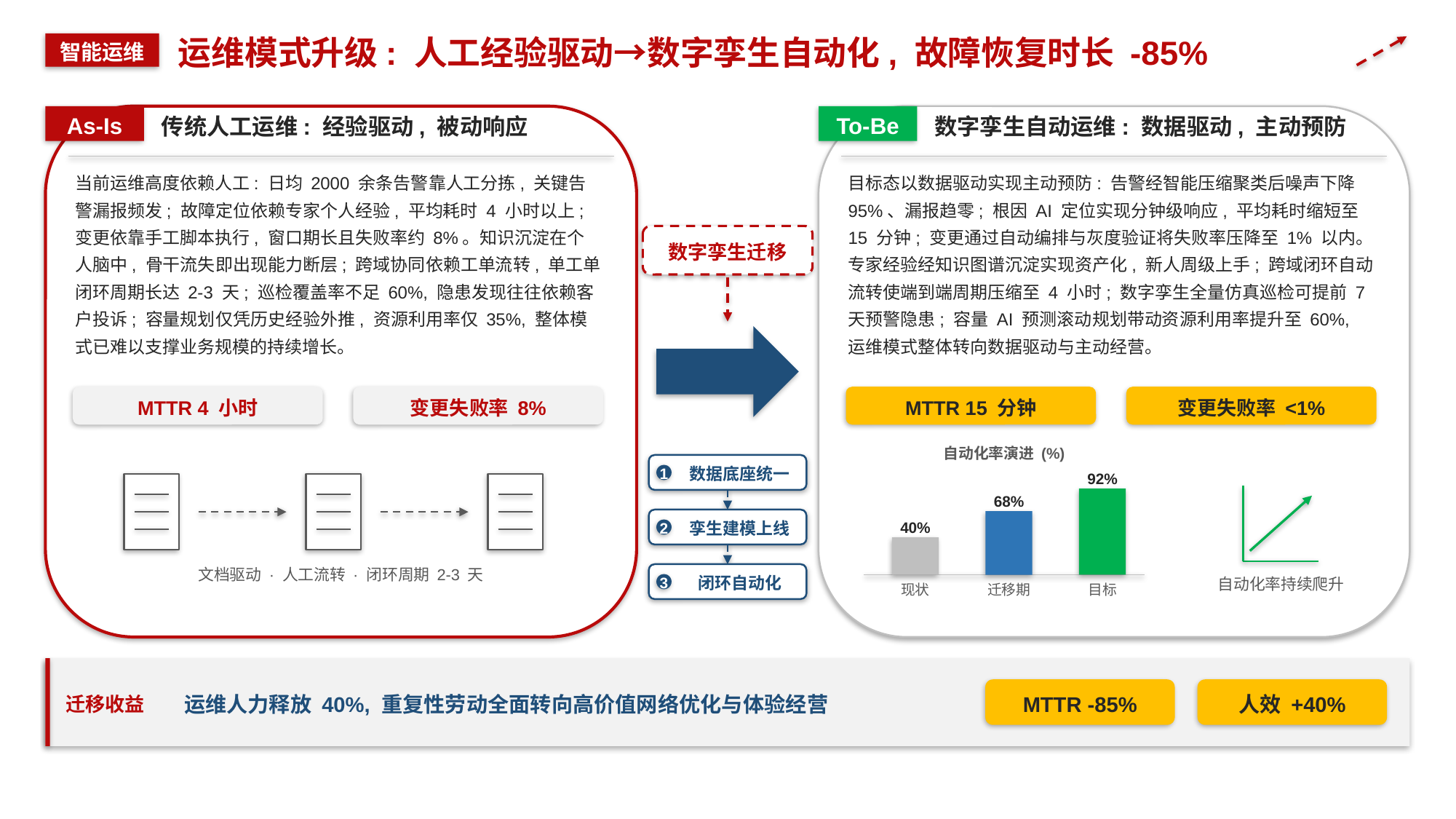

运维模式升级: 人工经验驱动→数字孪生自动化, 故障恢复时长 -85%

智能运维

As-Is

To-Be
传统人工运维: 经验驱动, 被动响应
数字孪生自动运维: 数据驱动, 主动预防
当前运维高度依赖人工: 日均 2000 余条告警靠人工分拣, 关键告警漏报频发; 故障定位依赖专家个人经验, 平均耗时 4 小时以上; 变更依靠手工脚本执行, 窗口期长且失败率约 8%。知识沉淀在个人脑中, 骨干流失即出现能力断层; 跨域协同依赖工单流转, 单工单闭环周期长达 2-3 天; 巡检覆盖率不足 60%, 隐患发现往往依赖客户投诉; 容量规划仅凭历史经验外推, 资源利用率仅 35%, 整体模式已难以支撑业务规模的持续增长。
目标态以数据驱动实现主动预防: 告警经智能压缩聚类后噪声下降 95%、漏报趋零; 根因 AI 定位实现分钟级响应, 平均耗时缩短至 15 分钟; 变更通过自动编排与灰度验证将失败率压降至 1% 以内。专家经验经知识图谱沉淀实现资产化, 新人周级上手; 跨域闭环自动流转使端到端周期压缩至 4 小时; 数字孪生全量仿真巡检可提前 7 天预警隐患; 容量 AI 预测滚动规划带动资源利用率提升至 60%, 运维模式整体转向数据驱动与主动经营。

数字孪生迁移

MTTR 4 小时

变更失败率 8%

MTTR 15 分钟

变更失败率 <1%
自动化率演进 (%)

数据底座统一
1

92%

68%

孪生建模上线

40%
2

文档驱动 · 人工流转 · 闭环周期 2-3 天

闭环自动化
3
自动化率持续爬升

现状
迁移期
目标

迁移收益
运维人力释放 40%, 重复性劳动全面转向高价值网络优化与体验经营

MTTR -85%

人效 +40%